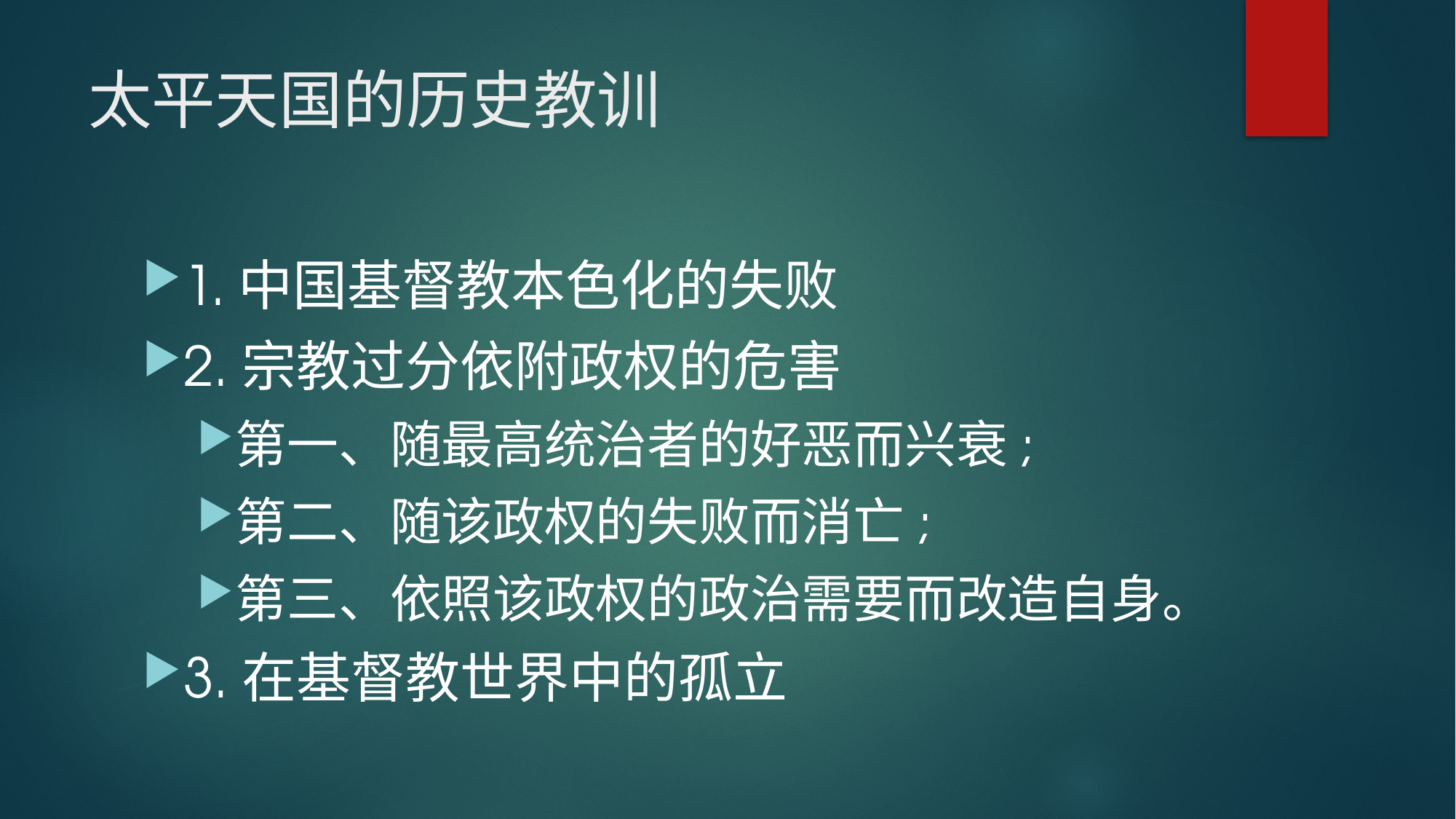

# 太平天国的历史教训
1.中国基督教本色化的失败
2.宗教过分依附政权的危害
第一、随最高统治者的好恶而兴衰;
第二、随该政权的失败而消亡;
第三、依照该政权的政治需要而改造自身。
3.在基督教世界中的孤立